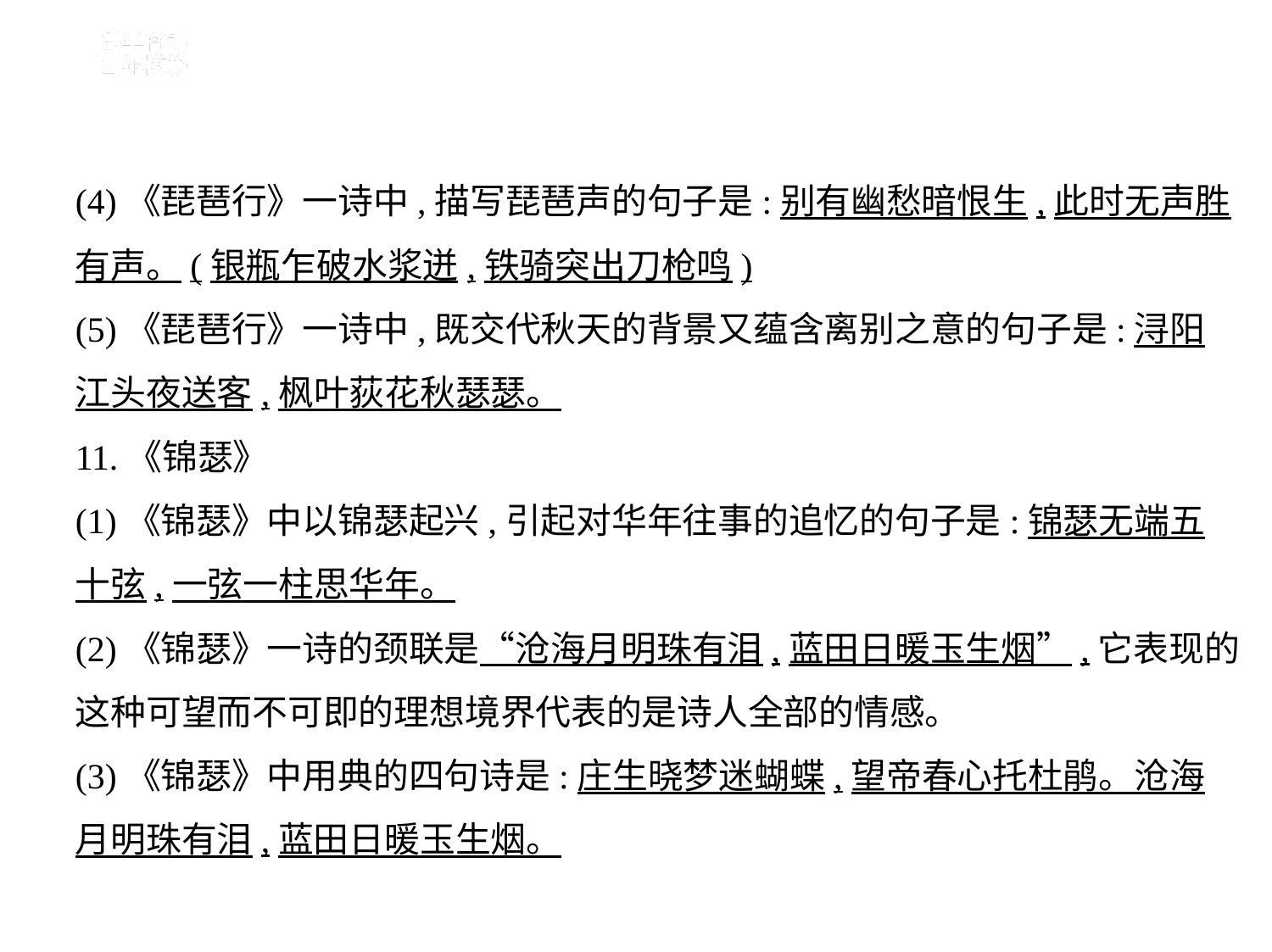

(4)《琵琶行》一诗中,描写琵琶声的句子是:别有幽愁暗恨生,此时无声胜
有声。(银瓶乍破水浆迸,铁骑突出刀枪鸣)
(5)《琵琶行》一诗中,既交代秋天的背景又蕴含离别之意的句子是:浔阳
江头夜送客,枫叶荻花秋瑟瑟。
11.《锦瑟》
(1)《锦瑟》中以锦瑟起兴,引起对华年往事的追忆的句子是:锦瑟无端五
十弦,一弦一柱思华年。
(2)《锦瑟》一诗的颈联是“沧海月明珠有泪,蓝田日暖玉生烟”,它表现的
这种可望而不可即的理想境界代表的是诗人全部的情感。
(3)《锦瑟》中用典的四句诗是:庄生晓梦迷蝴蝶,望帝春心托杜鹃。沧海
月明珠有泪,蓝田日暖玉生烟。